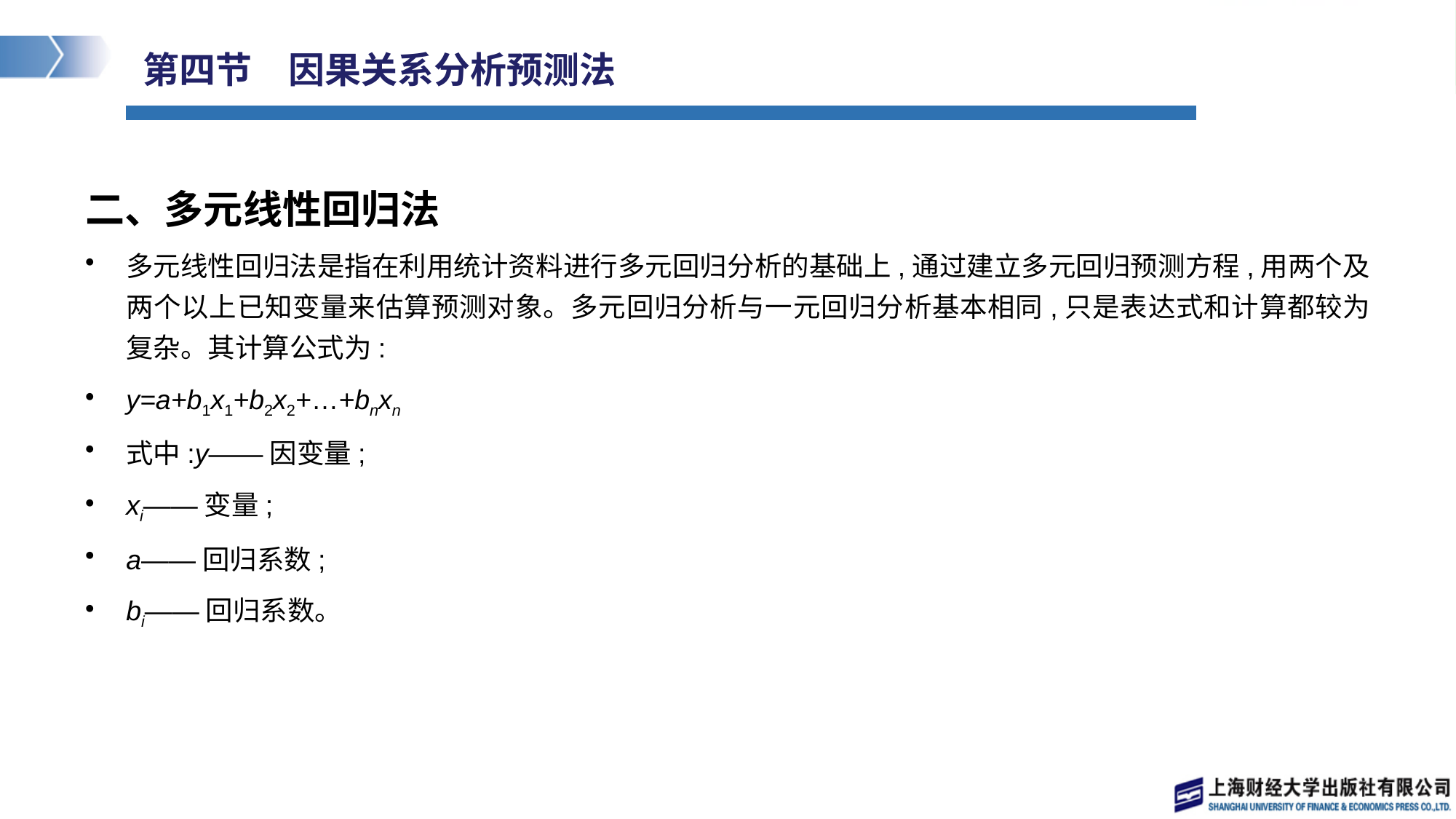

# 第四节　因果关系分析预测法
二、多元线性回归法
多元线性回归法是指在利用统计资料进行多元回归分析的基础上,通过建立多元回归预测方程,用两个及两个以上已知变量来估算预测对象。多元回归分析与一元回归分析基本相同,只是表达式和计算都较为复杂。其计算公式为:
y=a+b1x1+b2x2+…+bnxn
式中:y——因变量;
xi——变量;
a——回归系数;
bi——回归系数。